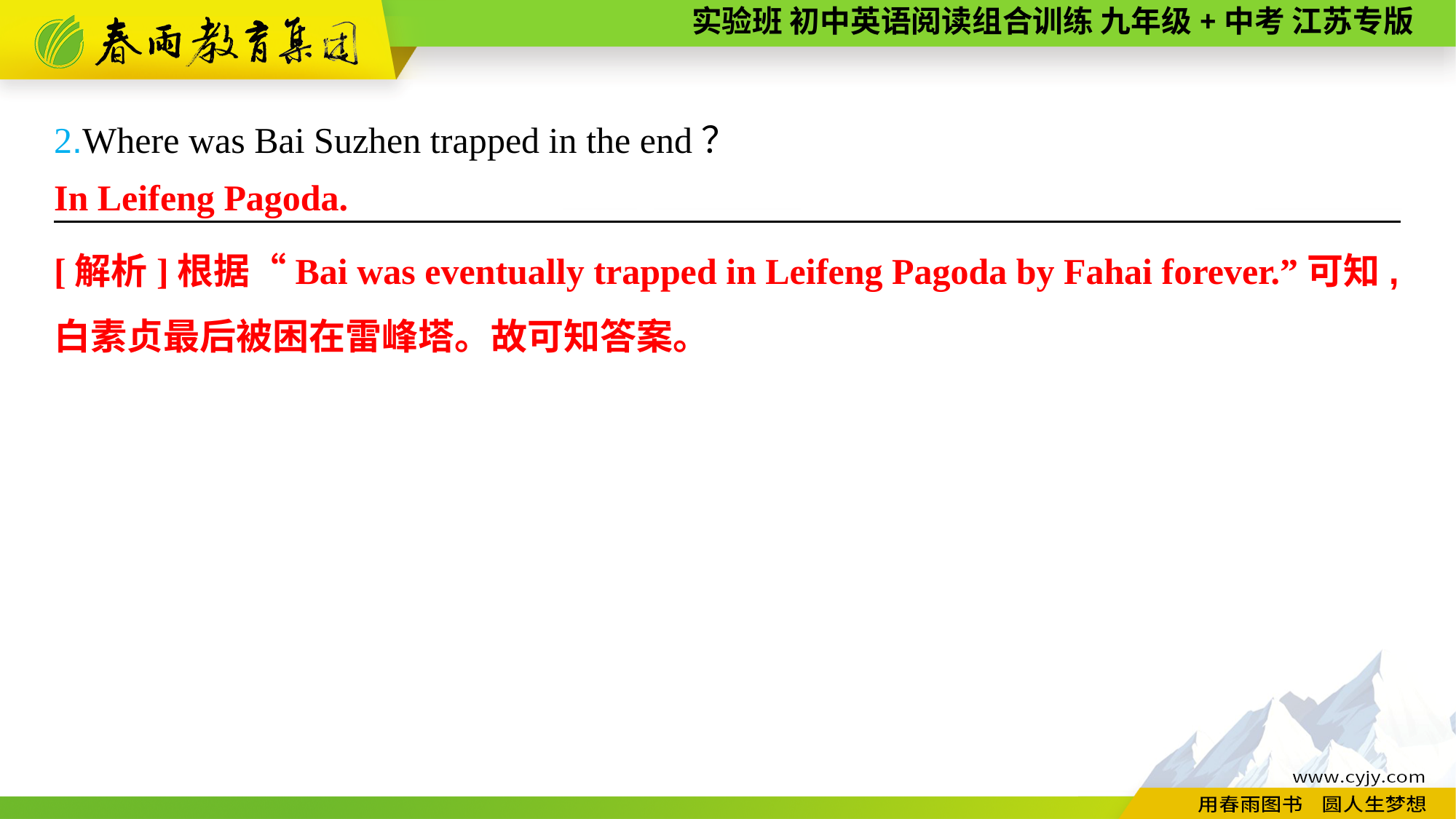

2.Where was Bai Suzhen trapped in the end？
————————                        ——  ————                                                  ————
In Leifeng Pagoda.
[解析]根据“Bai was eventually trapped in Leifeng Pagoda by Fahai forever.”可知,白素贞最后被困在雷峰塔。故可知答案。